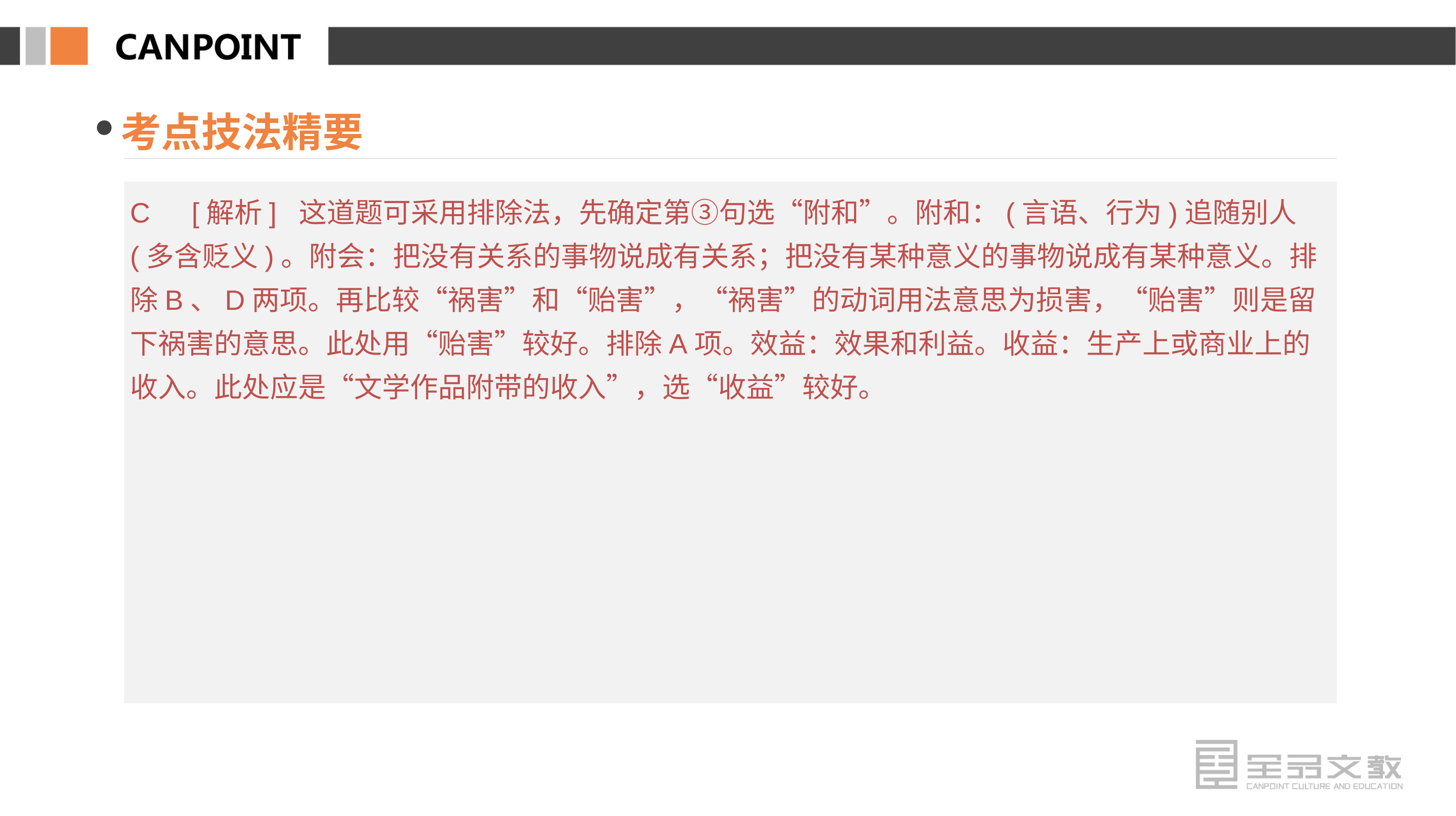

考点技法精要

C　[解析]  这道题可采用排除法，先确定第③句选“附和”。附和：(言语、行为)追随别人(多含贬义)。附会：把没有关系的事物说成有关系；把没有某种意义的事物说成有某种意义。排除B、D两项。再比较“祸害”和“贻害”，“祸害”的动词用法意思为损害，“贻害”则是留下祸害的意思。此处用“贻害”较好。排除A项。效益：效果和利益。收益：生产上或商业上的收入。此处应是“文学作品附带的收入”，选“收益”较好。